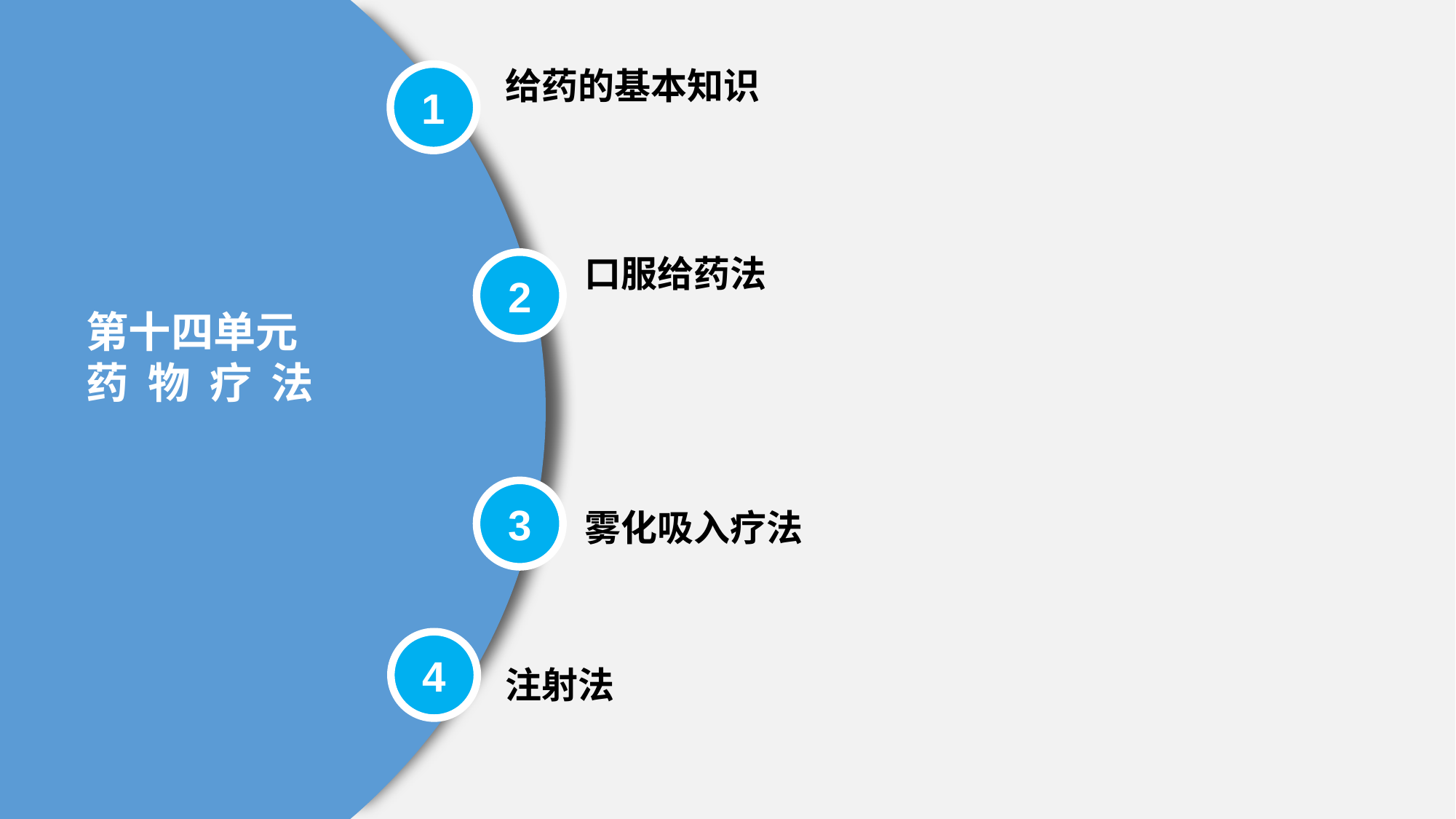

给药的基本知识
1
口服给药法
2
第十四单元
药  物  疗  法
3
雾化吸入疗法
4
注射法